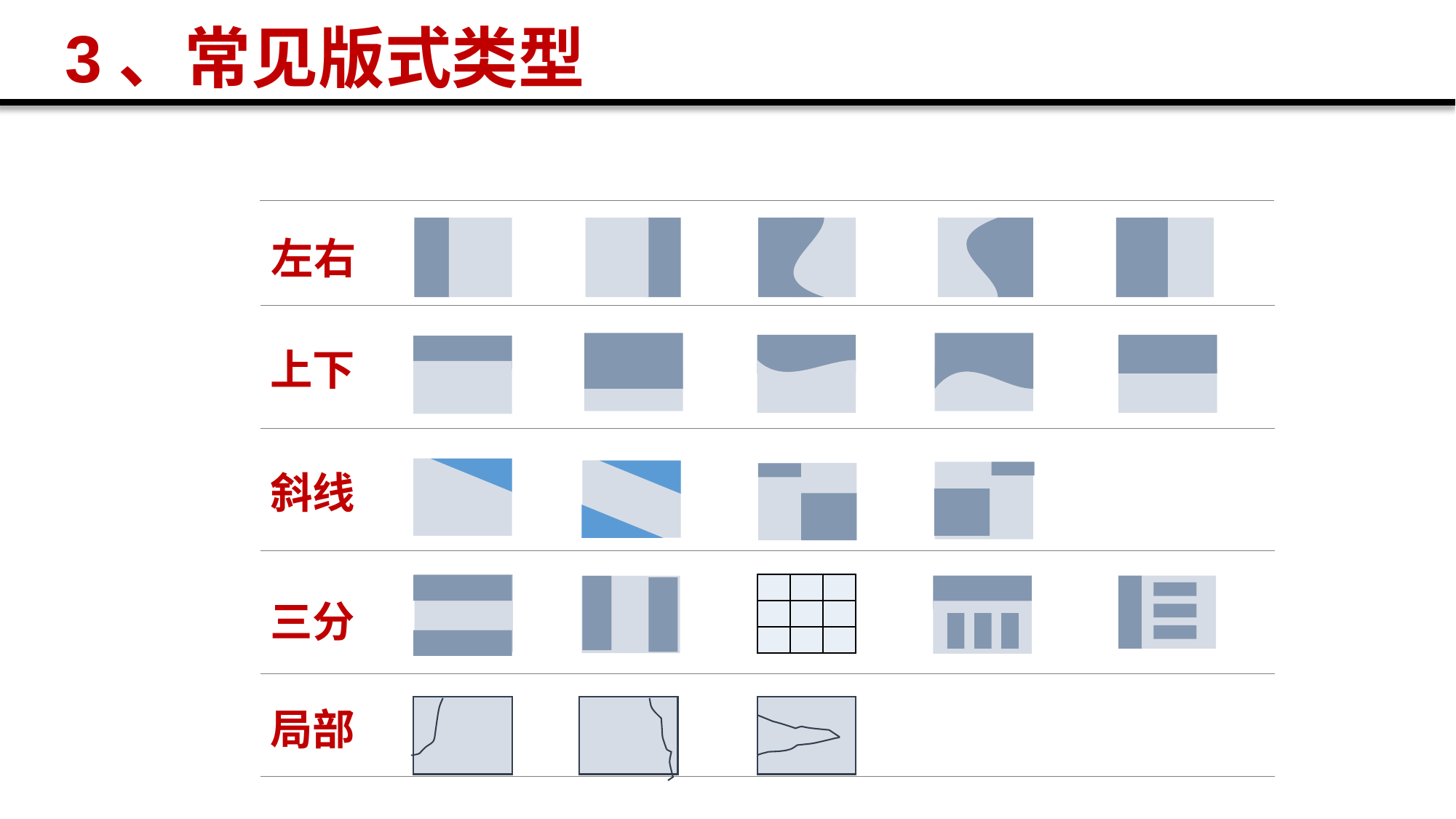

# 3、常见版式类型

左右

上下

斜线

|  |  |  |
| --- | --- | --- |
|  |  |  |
|  |  |  |

三分

局部